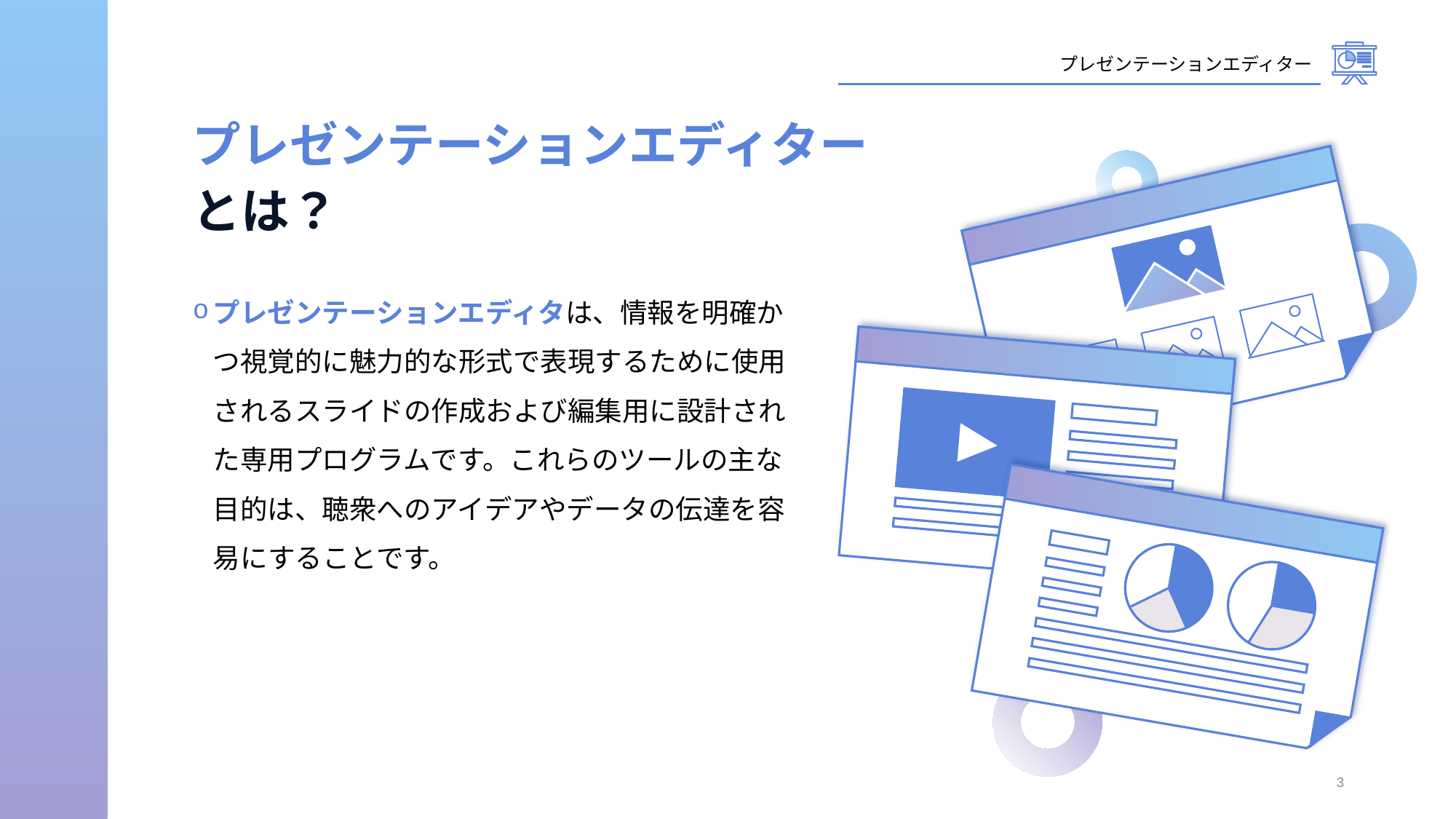

# プレゼンテーションエディター とは？

プレゼンテーションエディタは、情報を明確かつ視覚的に魅力的な形式で表現するために使用されるスライドの作成および編集用に設計された専用プログラムです。これらのツールの主な目的は、聴衆へのアイデアやデータの伝達を容易にすることです。

3